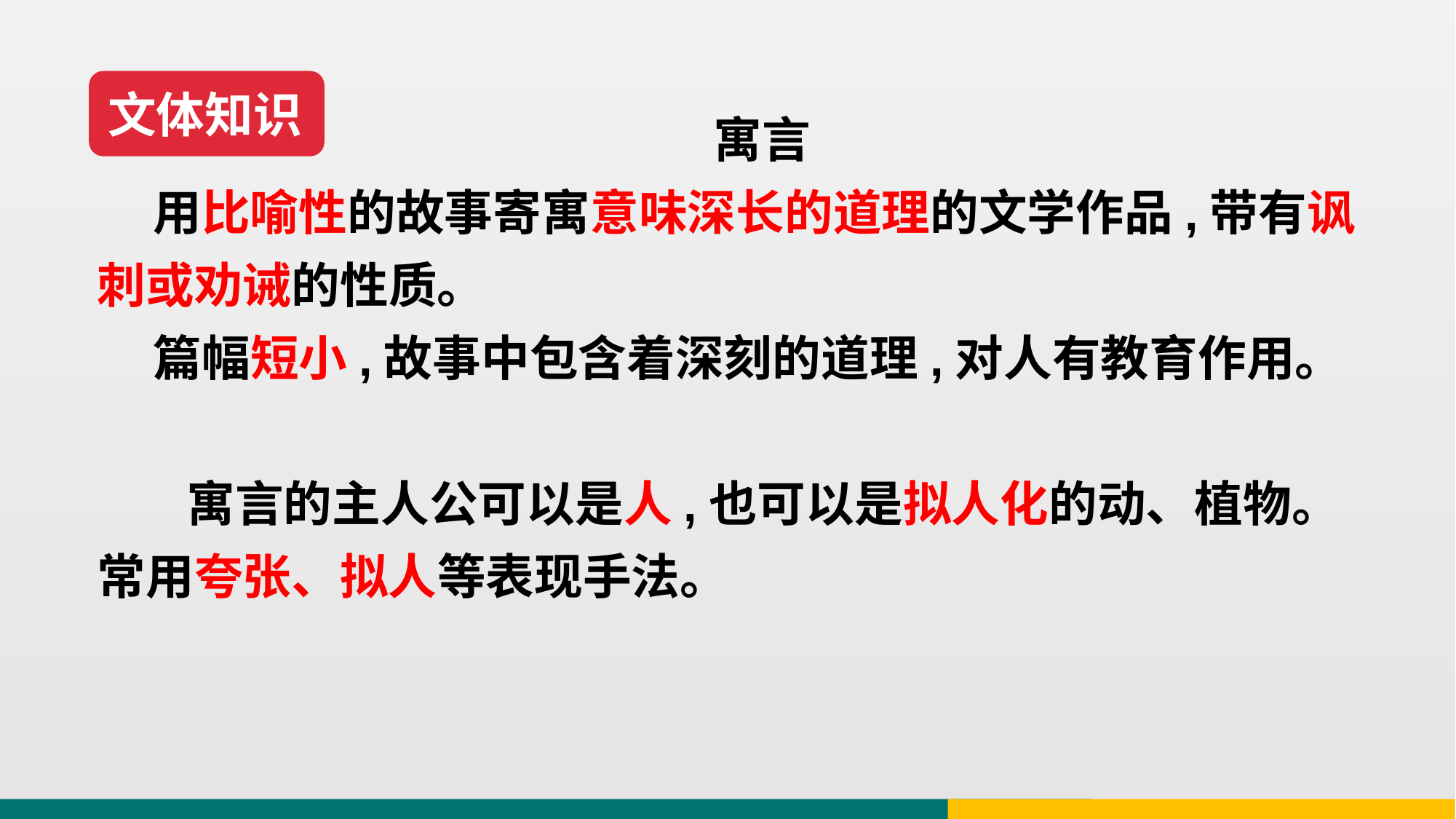

文体知识
    寓言
    用比喻性的故事寄寓意味深长的道理的文学作品,带有讽刺或劝诫的性质。
    篇幅短小,故事中包含着深刻的道理,对人有教育作用。
       寓言的主人公可以是人,也可以是拟人化的动、植物。 常用夸张、拟人等表现手法。